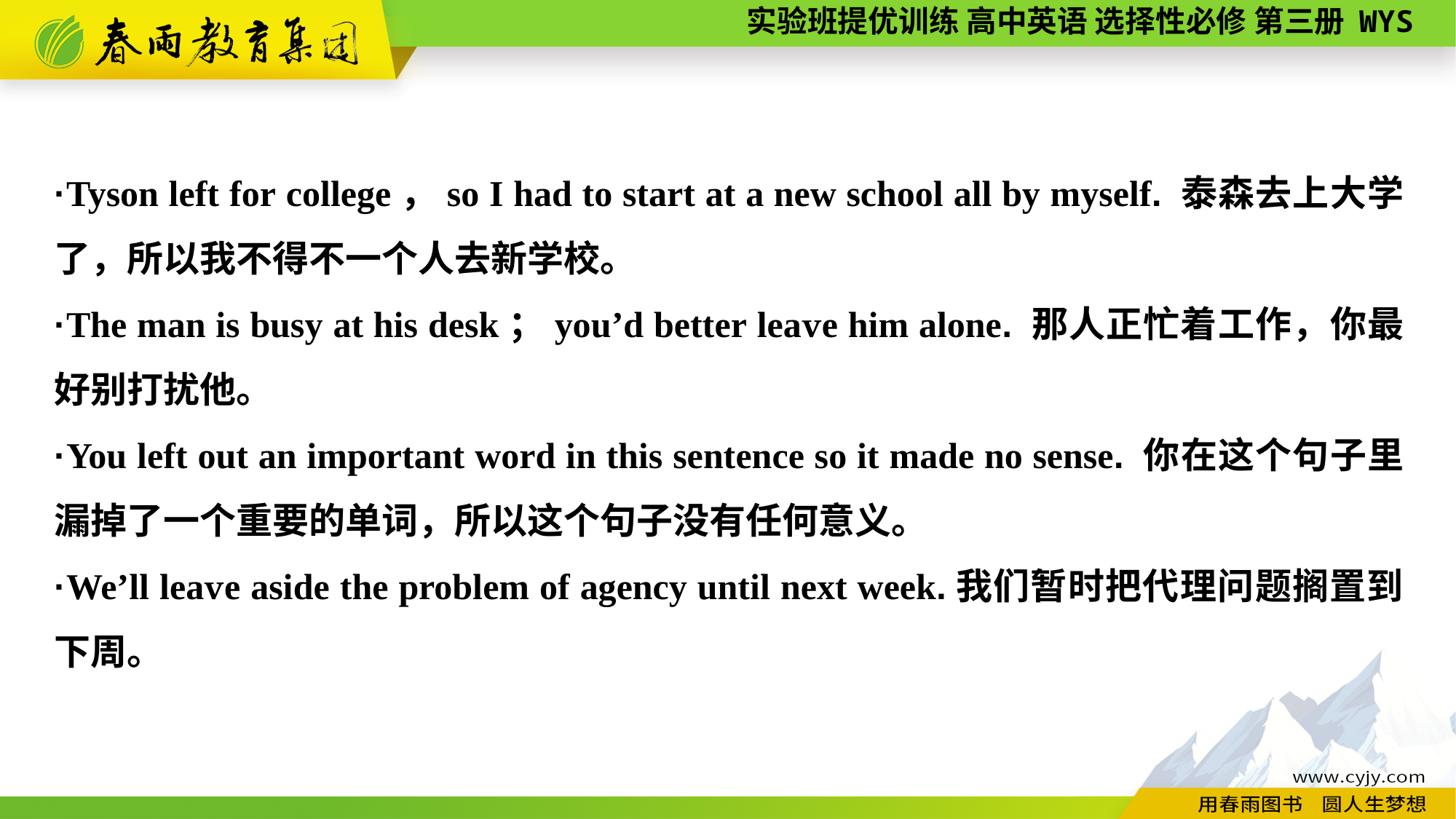

·Tyson left for college，so I had to start at a new school all by myself. 泰森去上大学了，所以我不得不一个人去新学校。
·The man is busy at his desk；you’d better leave him alone. 那人正忙着工作，你最好别打扰他。
·You left out an important word in this sentence so it made no sense. 你在这个句子里漏掉了一个重要的单词，所以这个句子没有任何意义。
·We’ll leave aside the problem of agency until next week.我们暂时把代理问题搁置到下周。